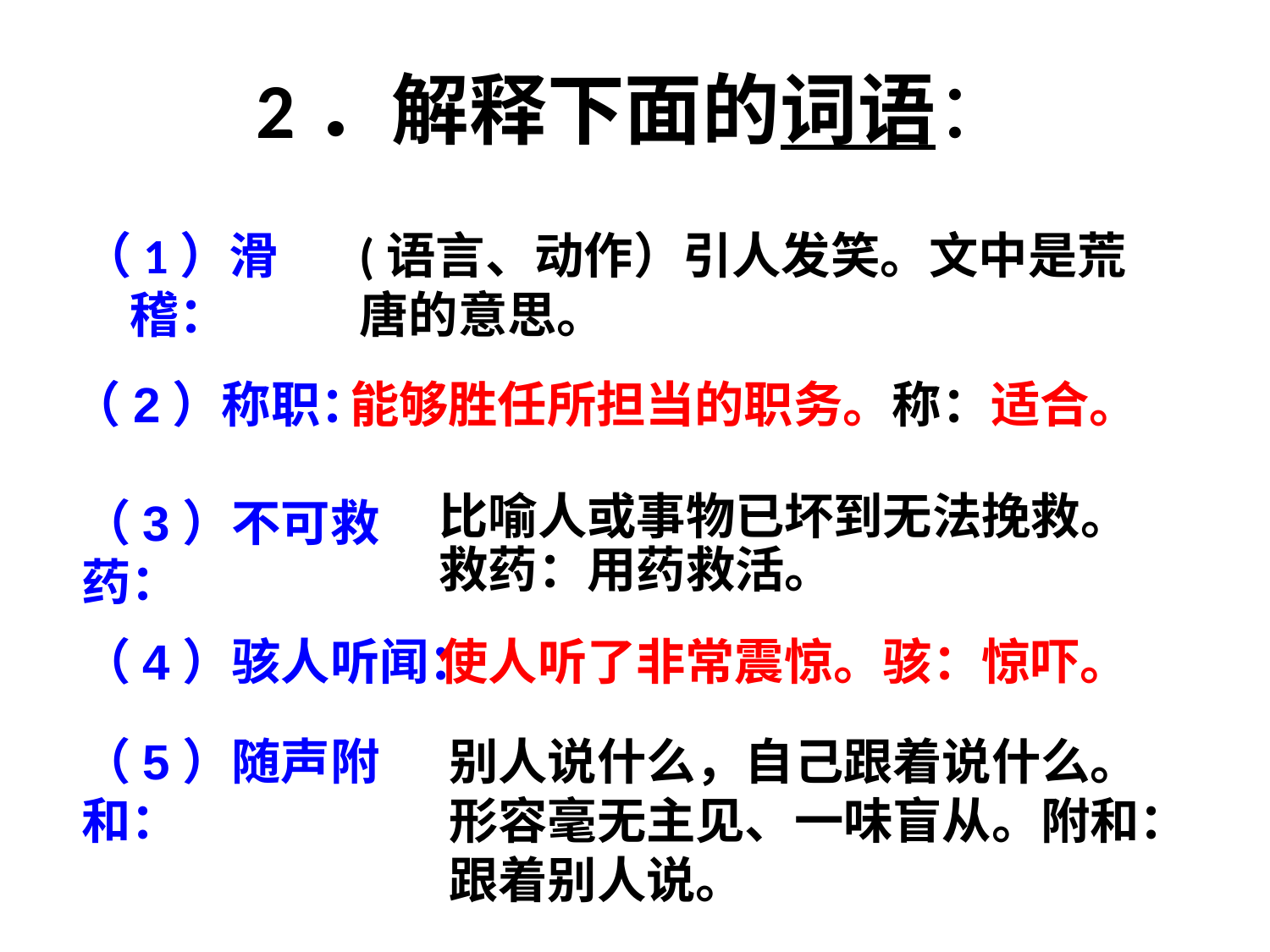

# 2．解释下面的词语：
（1）滑稽：
(语言、动作）引人发笑。文中是荒唐的意思。
（2）称职：
能够胜任所担当的职务。称：适合。
（3）不可救药：
比喻人或事物已坏到无法挽救。救药：用药救活。

（4）骇人听闻：
使人听了非常震惊。骇：惊吓。
（5）随声附和：
别人说什么，自己跟着说什么。形容毫无主见、一味盲从。附和：跟着别人说。